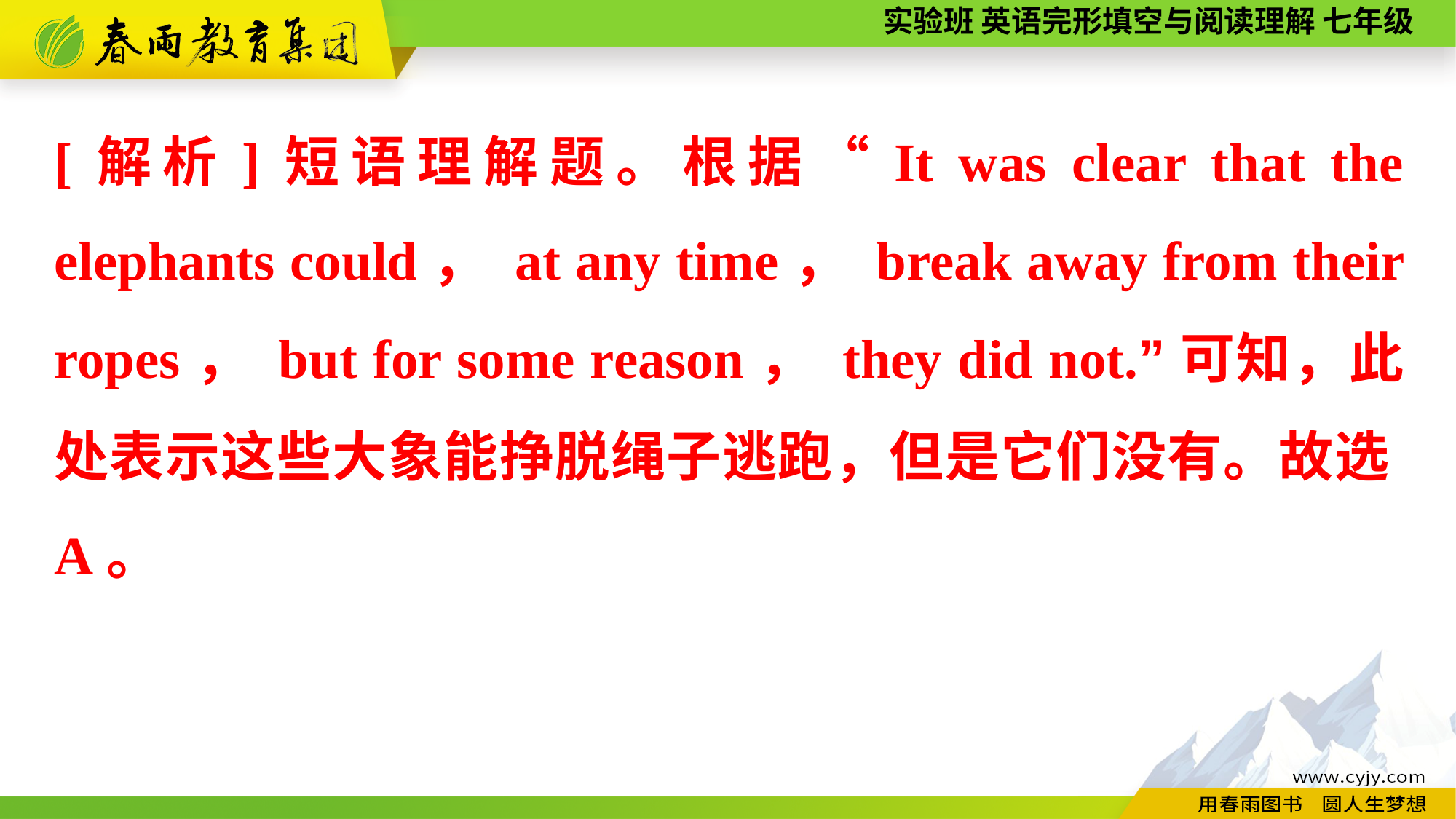

[解析]短语理解题。根据“It was clear that the elephants could， at any time， break away from their ropes， but for some reason， they did not.”可知，此处表示这些大象能挣脱绳子逃跑，但是它们没有。故选A。